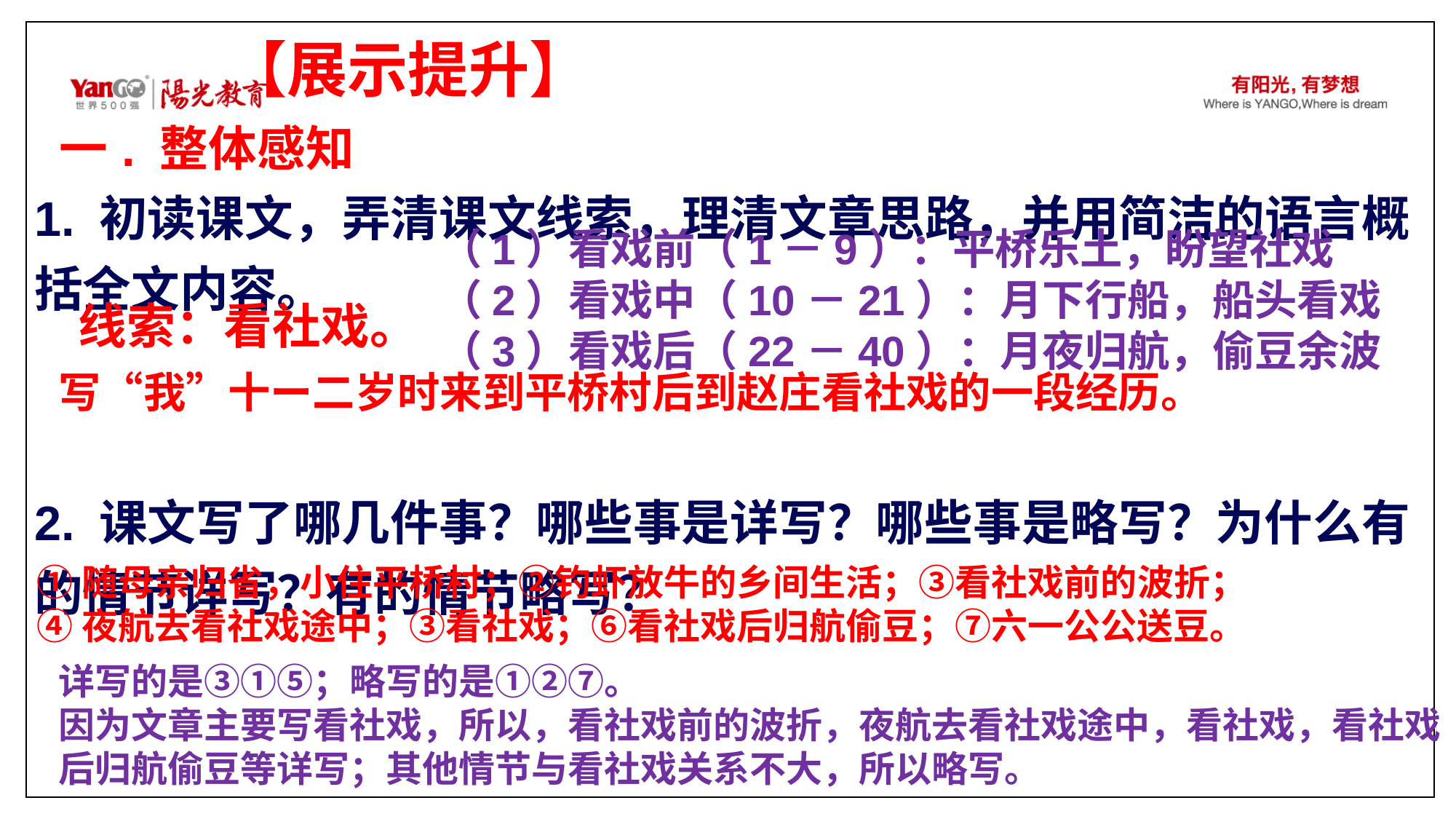

| 【展示提升】 一. 整体感知 1. 初读课文，弄清课文线索，理清文章思路，并用简洁的语言概括全文内容。 2. 课文写了哪几件事？哪些事是详写？哪些事是略写？为什么有的情节详写？有的情节略写？ |
| --- |
（1）看戏前（1－9）：平桥乐土，盼望社戏
（2）看戏中（10－21）：月下行船，船头看戏
（3）看戏后（22－40）：月夜归航，偷豆余波

线索：看社戏。
写“我”十ー二岁时来到平桥村后到赵庄看社戏的一段经历。
①随母亲归省，小住平桥村；②钓虾放牛的乡间生活；③看社戏前的波折；
④夜航去看社戏途中；③看社戏；⑥看社戏后归航偷豆；⑦六一公公送豆。
详写的是③①⑤；略写的是①②⑦。
因为文章主要写看社戏，所以，看社戏前的波折，夜航去看社戏途中，看社戏，看社戏后归航偷豆等详写；其他情节与看社戏关系不大，所以略写。